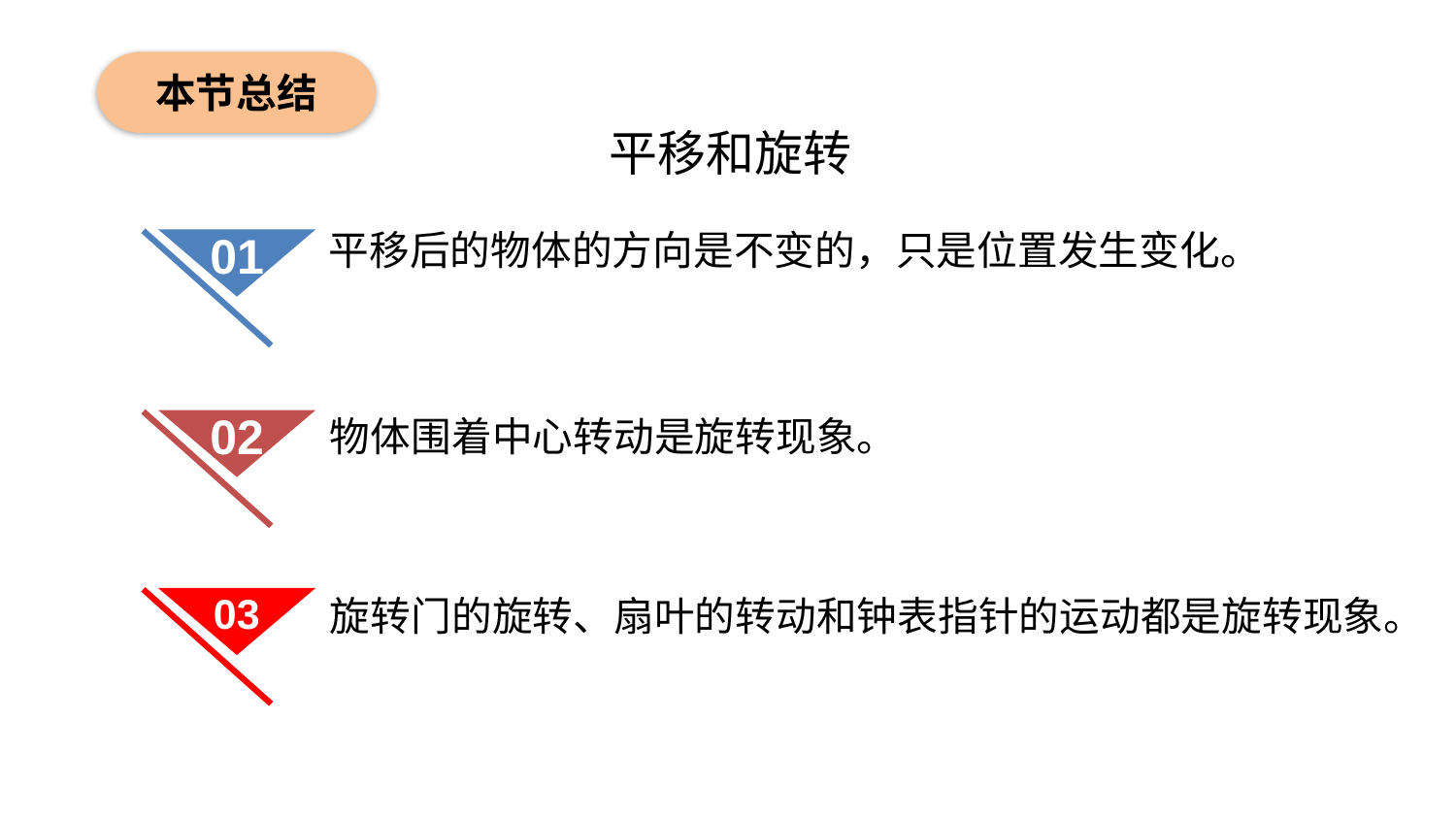

本节总结
 平移和旋转
平移后的物体的方向是不变的，只是位置发生变化。
01
02
物体围着中心转动是旋转现象。

旋转门的旋转、扇叶的转动和钟表指针的运动都是旋转现象。
03